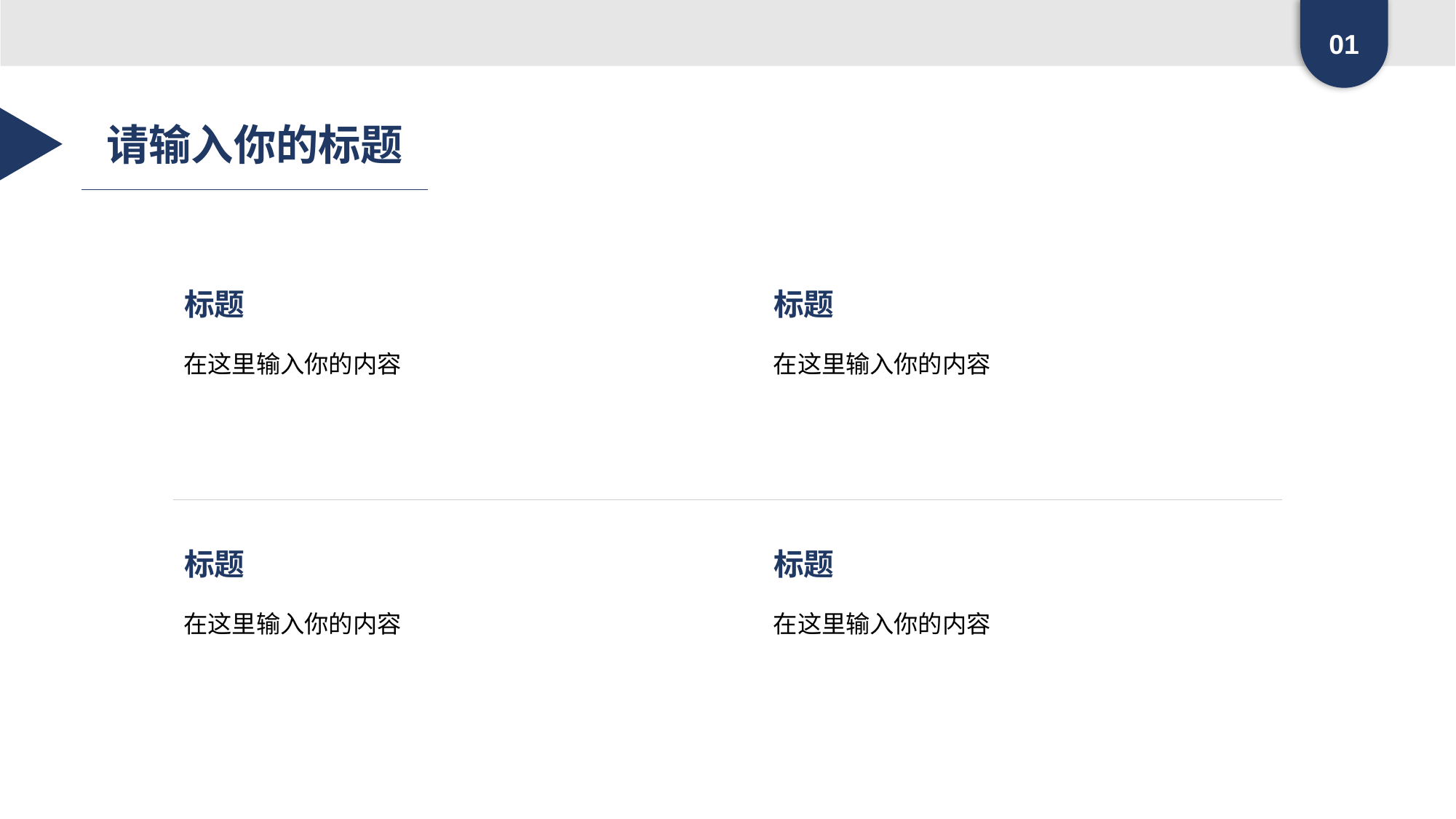

01
请输入你的标题

标题
标题
在这里输入你的内容
在这里输入你的内容
标题
标题
在这里输入你的内容
在这里输入你的内容